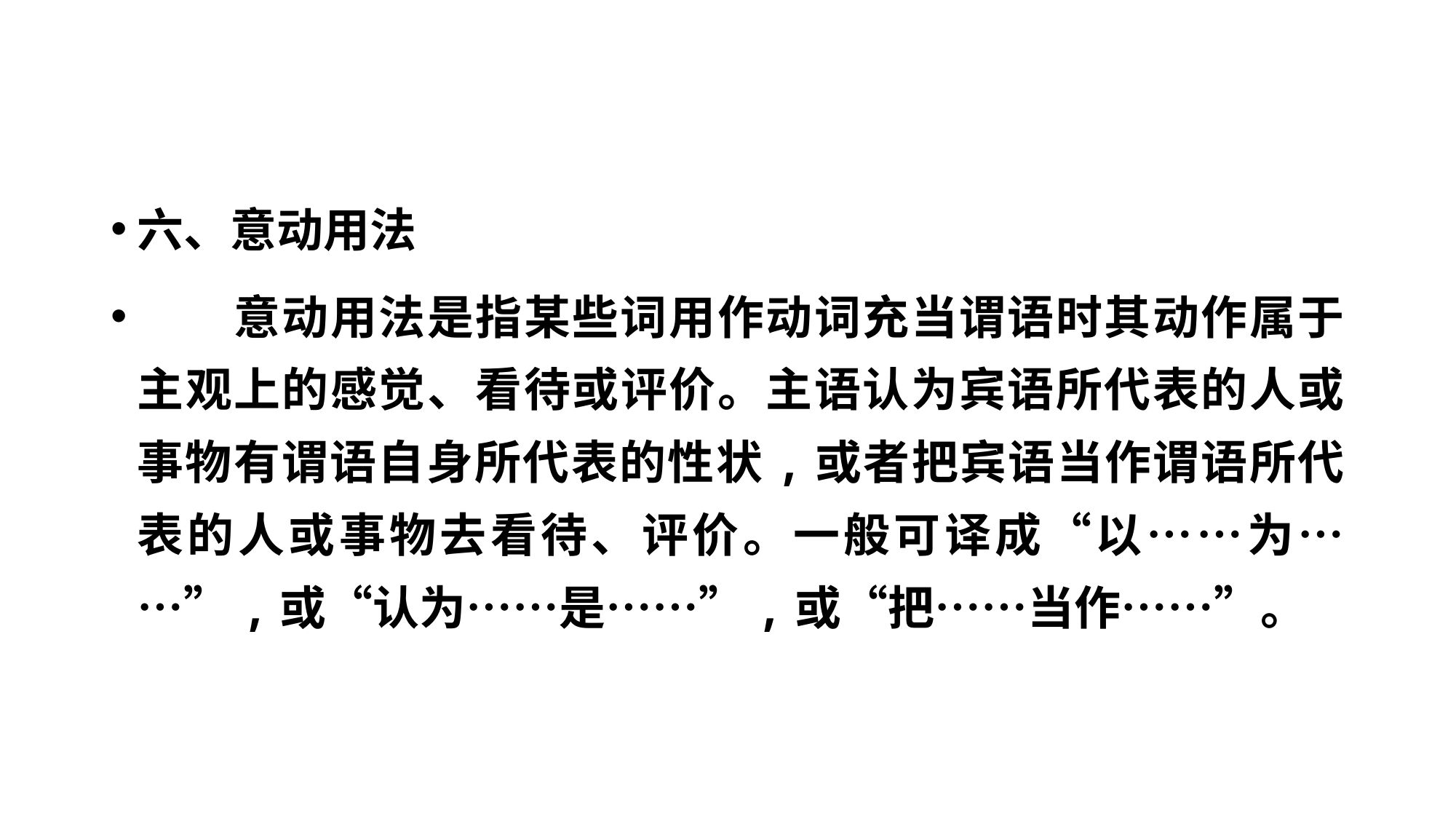

六、意动用法
　　意动用法是指某些词用作动词充当谓语时其动作属于主观上的感觉、看待或评价。主语认为宾语所代表的人或事物有谓语自身所代表的性状,或者把宾语当作谓语所代表的人或事物去看待、评价。一般可译成“以……为……”,或“认为……是……”,或“把……当作……”。